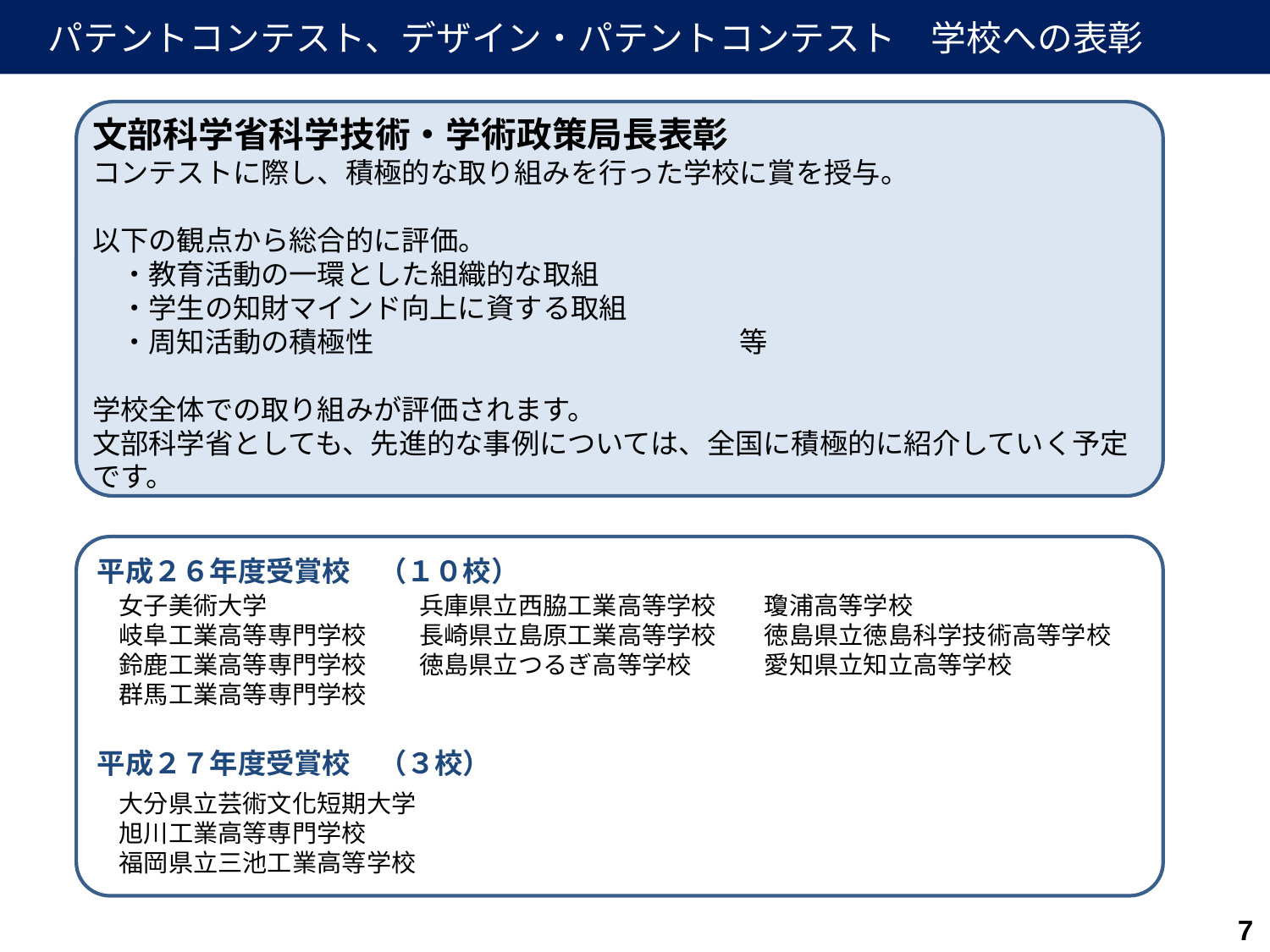

パテントコンテスト、デザイン・パテントコンテスト　学校への表彰

文部科学省科学技術・学術政策局長表彰
コンテストに際し、積極的な取り組みを行った学校に賞を授与。

以下の観点から総合的に評価。
　・教育活動の一環とした組織的な取組
　・学生の知財マインド向上に資する取組
　・周知活動の積極性　　　　　　　　　　　　　等

学校全体での取り組みが評価されます。
文部科学省としても、先進的な事例については、全国に積極的に紹介していく予定です。

平成２６年度受賞校　（１０校）
女子美術大学
岐阜工業高等専門学校
鈴鹿工業高等専門学校
群馬工業高等専門学校
兵庫県立西脇工業高等学校
長崎県立島原工業高等学校
徳島県立つるぎ高等学校
瓊浦高等学校
徳島県立徳島科学技術高等学校
愛知県立知立高等学校
平成２７年度受賞校　（３校）
大分県立芸術文化短期大学
旭川工業高等専門学校
福岡県立三池工業高等学校
7